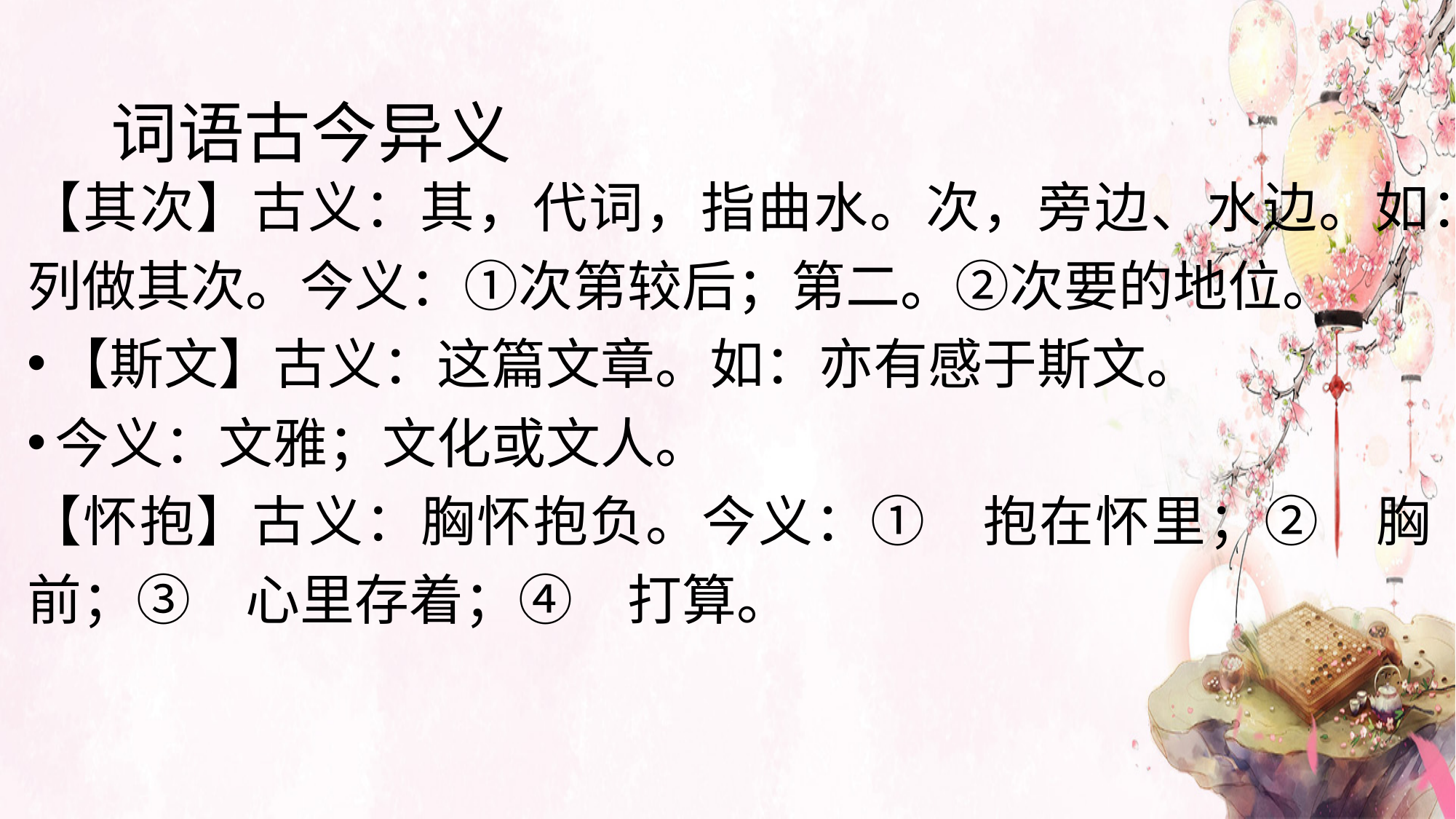

# 词语古今异义
【其次】古义：其，代词，指曲水。次，旁边、水边。如：列做其次。今义：①次第较后；第二。②次要的地位。
【斯文】古义：这篇文章。如：亦有感于斯文。
今义：文雅；文化或文人。
【怀抱】古义：胸怀抱负。今义：①　抱在怀里；②　胸前；③　心里存着；④　打算。